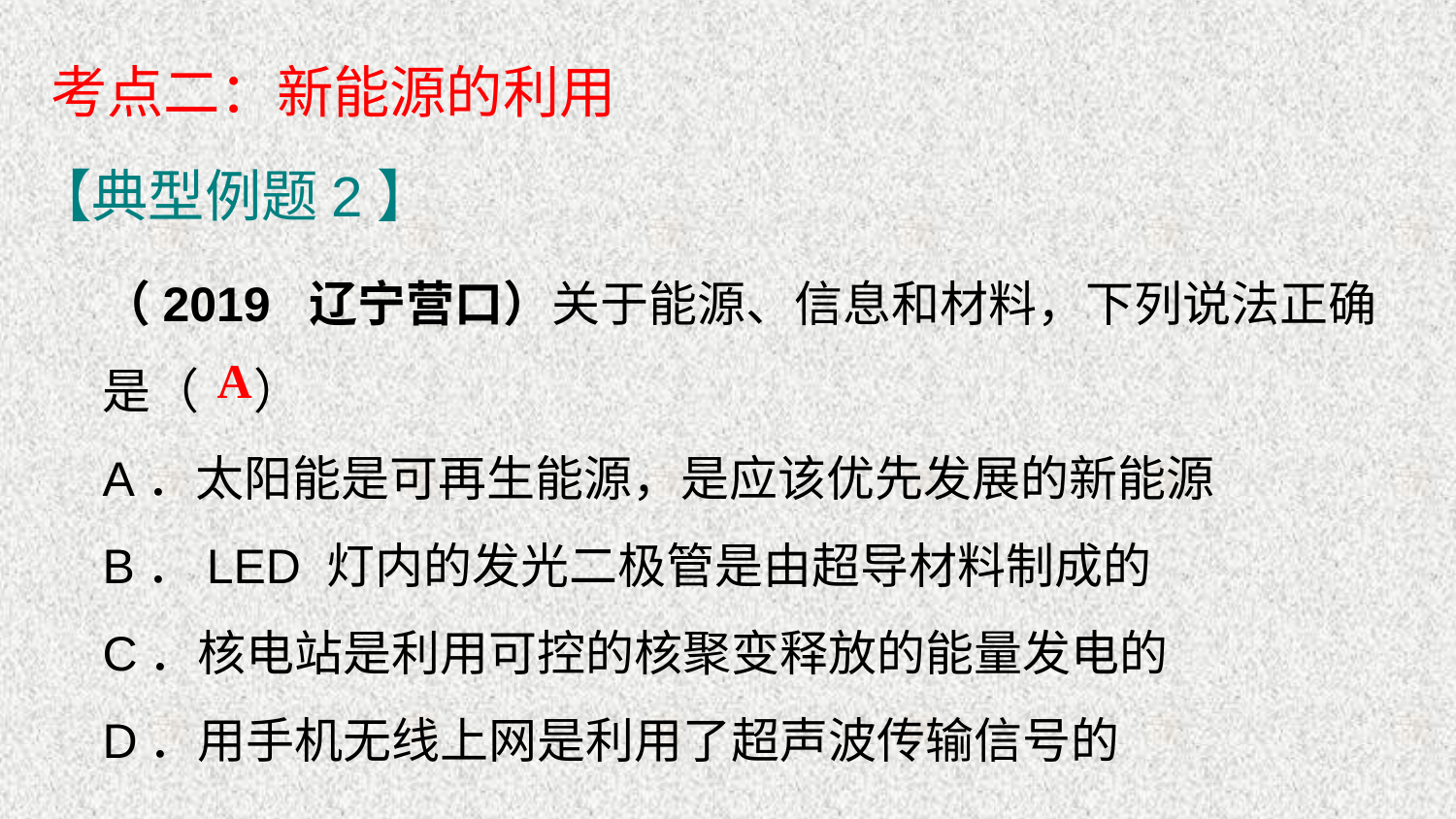

考点二：新能源的利用
【典型例题2】
（2019  辽宁营口）关于能源、信息和材料，下列说法正确 是（     ）
A．太阳能是可再生能源，是应该优先发展的新能源
B．LED 灯内的发光二极管是由超导材料制成的
C．核电站是利用可控的核聚变释放的能量发电的
D．用手机无线上网是利用了超声波传输信号的
A